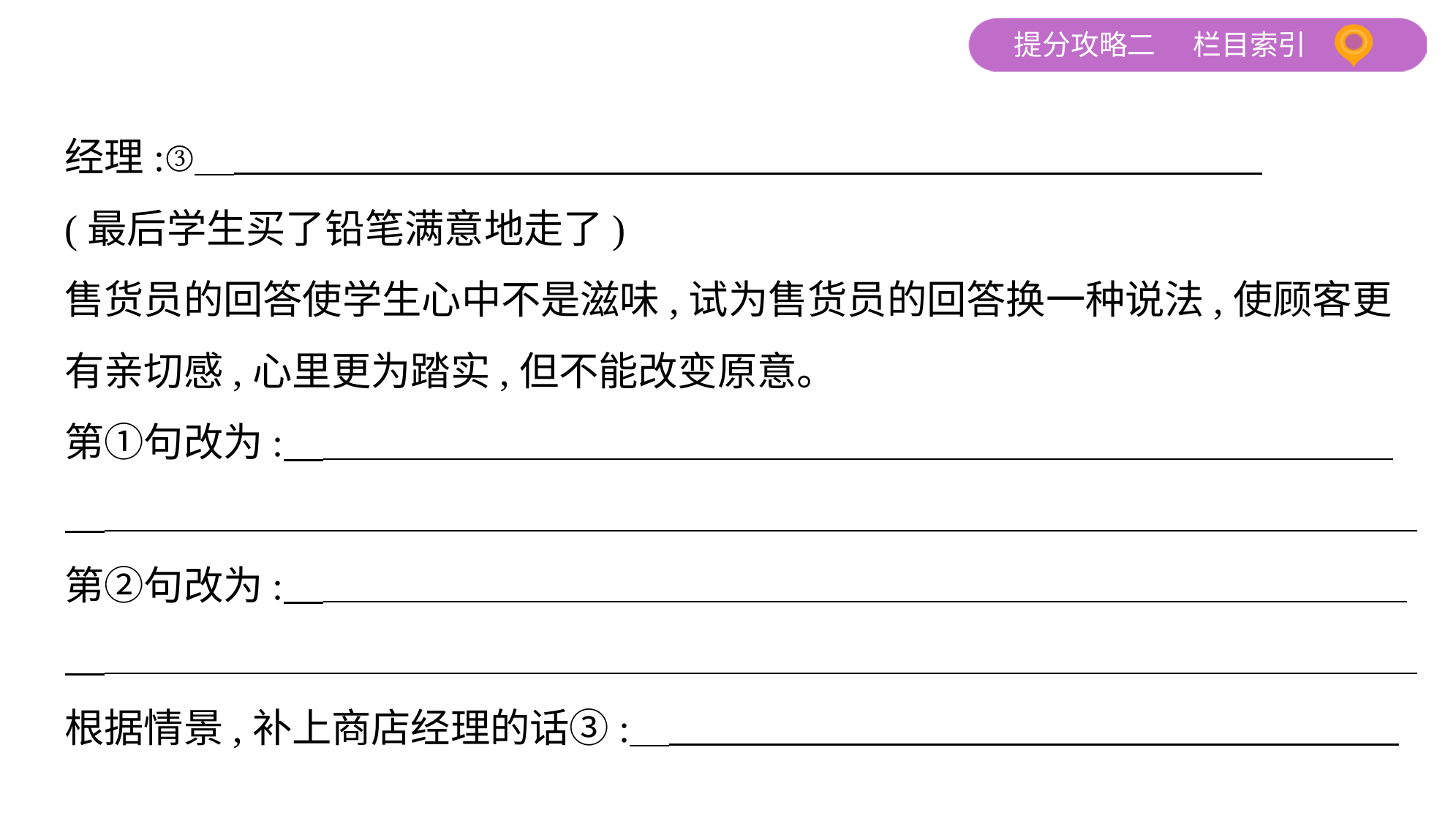

经理:③
(最后学生买了铅笔满意地走了)
售货员的回答使学生心中不是滋味,试为售货员的回答换一种说法,使顾客更
有亲切感,心里更为踏实,但不能改变原意。
第①句改为:

第②句改为:

根据情景,补上商店经理的话③: